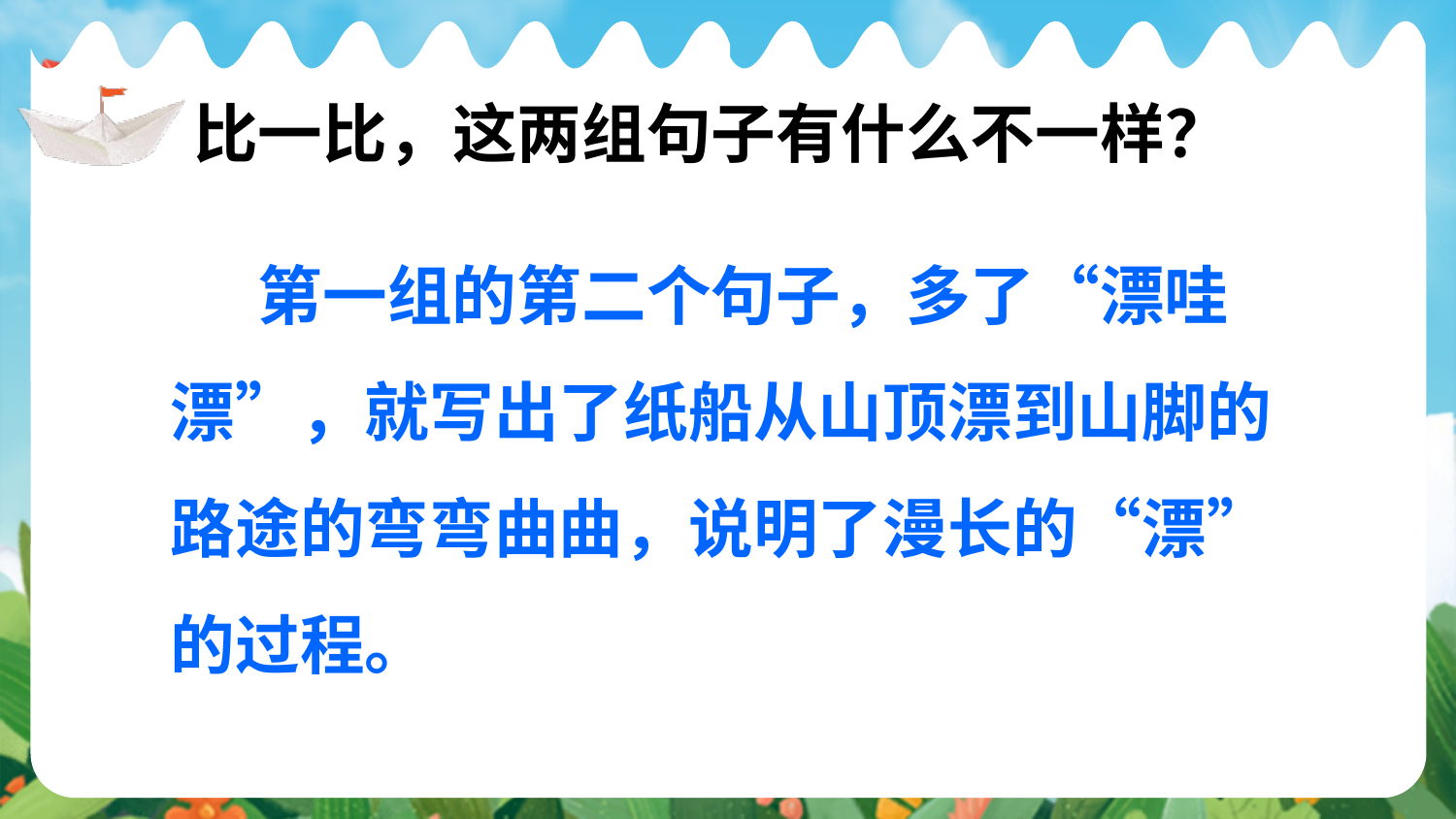

比一比，这两组句子有什么不一样？
  第一组的第二个句子，多了“漂哇漂”，就写出了纸船从山顶漂到山脚的路途的弯弯曲曲，说明了漫长的“漂”的过程。